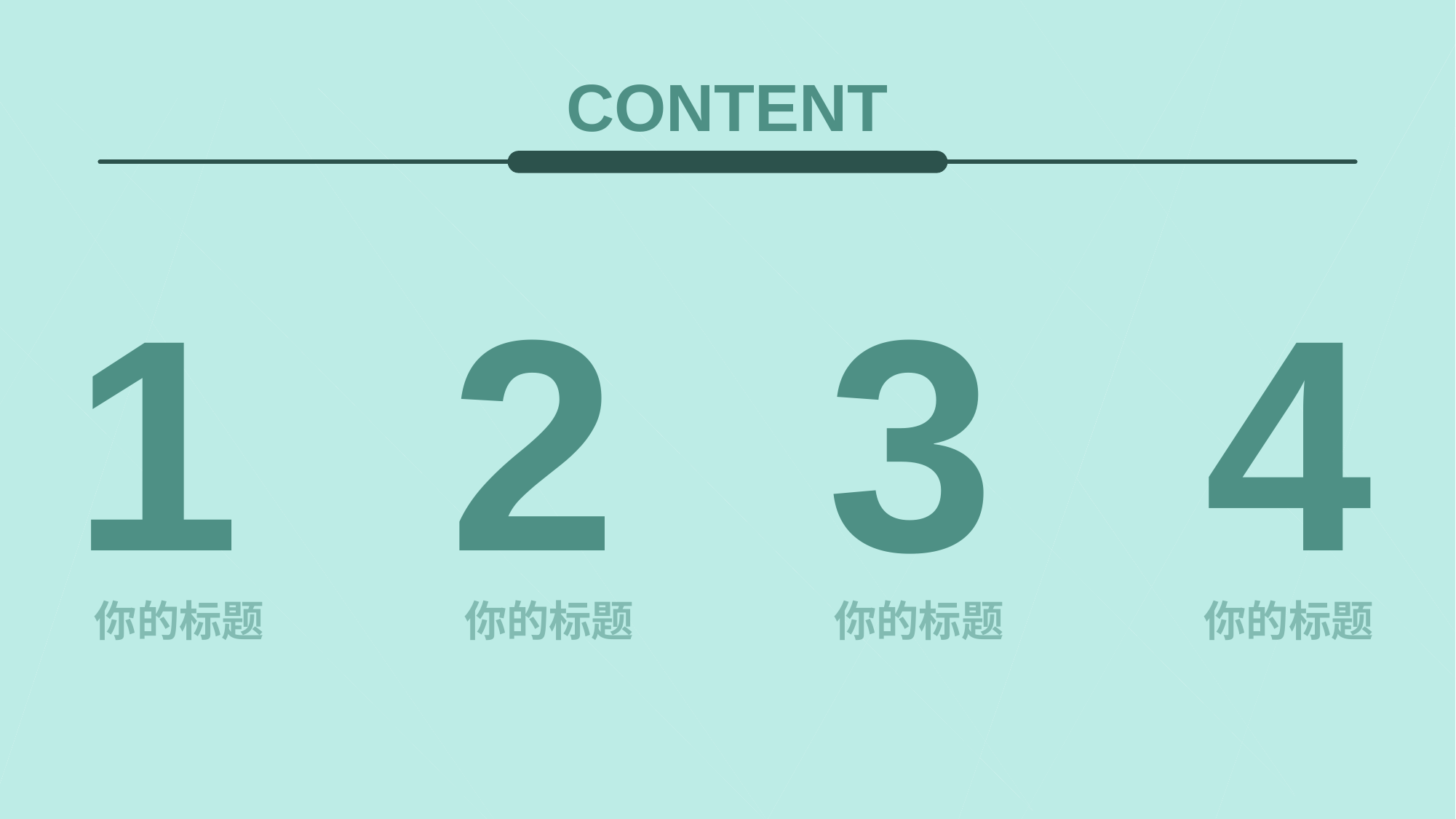

CONTENT

1
2
3
4
你的标题
你的标题
你的标题
你的标题